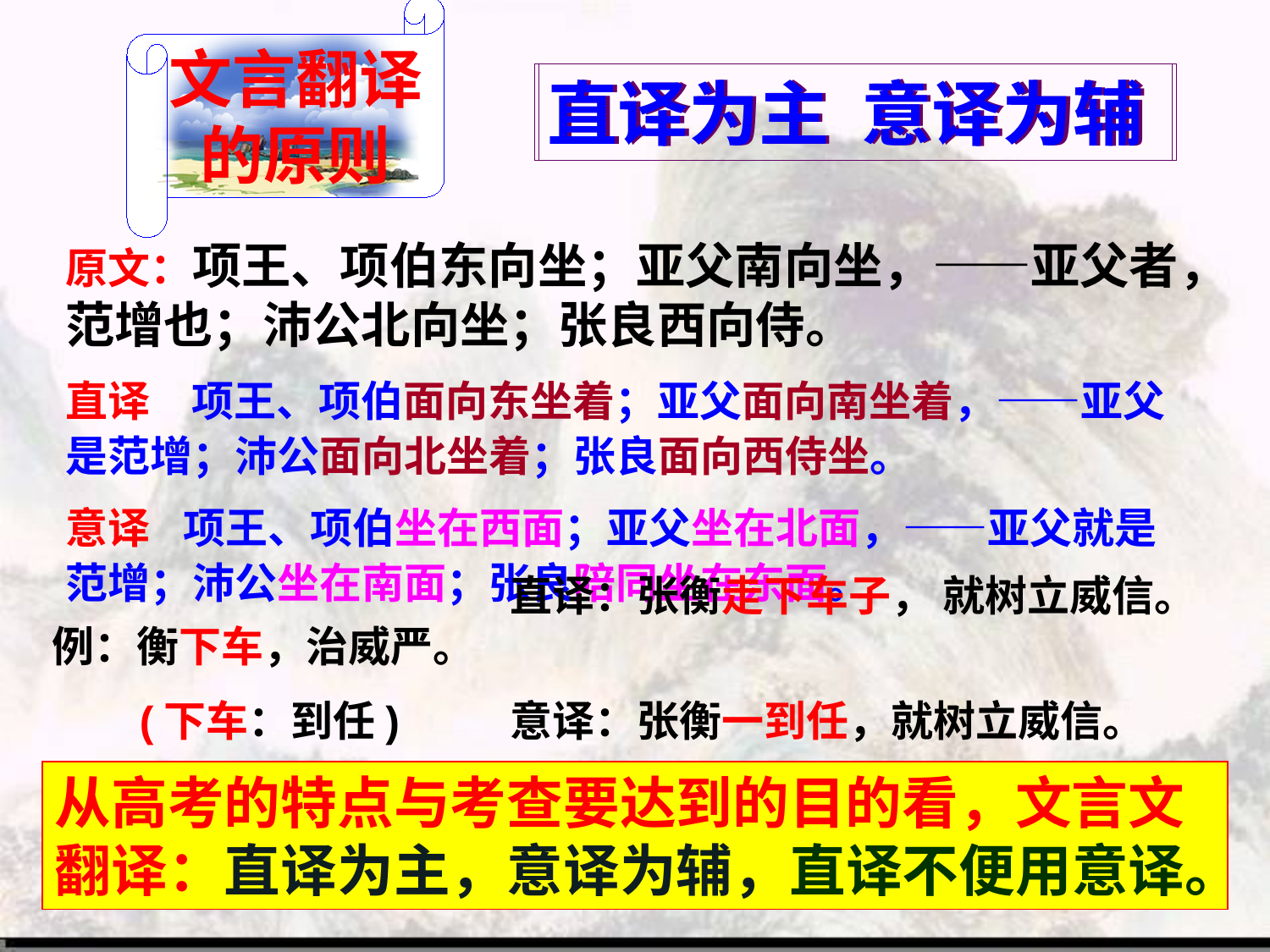

文言翻译
的原则
直译为主  意译为辅
直译为主  意译为辅
原文：项王、项伯东向坐；亚父南向坐，——亚父者，范增也；沛公北向坐；张良西向侍。
直译   项王、项伯面向东坐着；亚父面向南坐着，——亚父是范增；沛公面向北坐着；张良面向西侍坐。
意译   项王、项伯坐在西面；亚父坐在北面，——亚父就是范增；沛公坐在南面；张良陪同坐在东面。
例：衡下车，治威严。
直译：张衡走下车子， 就树立威信。
(下车：到任)
意译：张衡一到任，就树立威信。
从高考的特点与考查要达到的目的看，文言文翻译：直译为主，意译为辅，直译不便用意译。